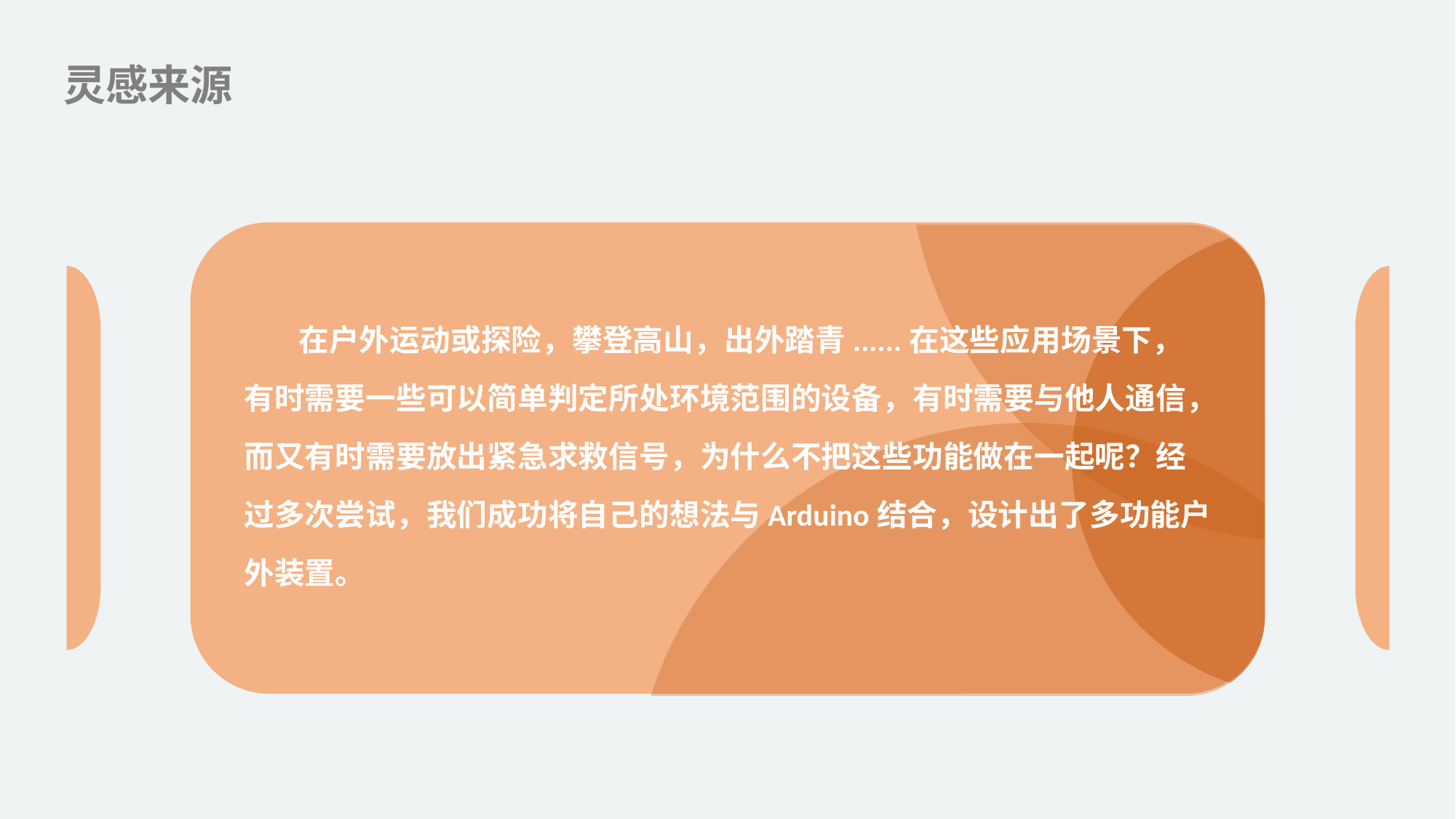

4

灵感来源

在户外运动或探险，攀登高山，出外踏青......在这些应用场景下，有时需要一些可以简单判定所处环境范围的设备，有时需要与他人通信，而又有时需要放出紧急求救信号，为什么不把这些功能做在一起呢？经过多次尝试，我们成功将自己的想法与Arduino结合，设计出了多功能户外装置。